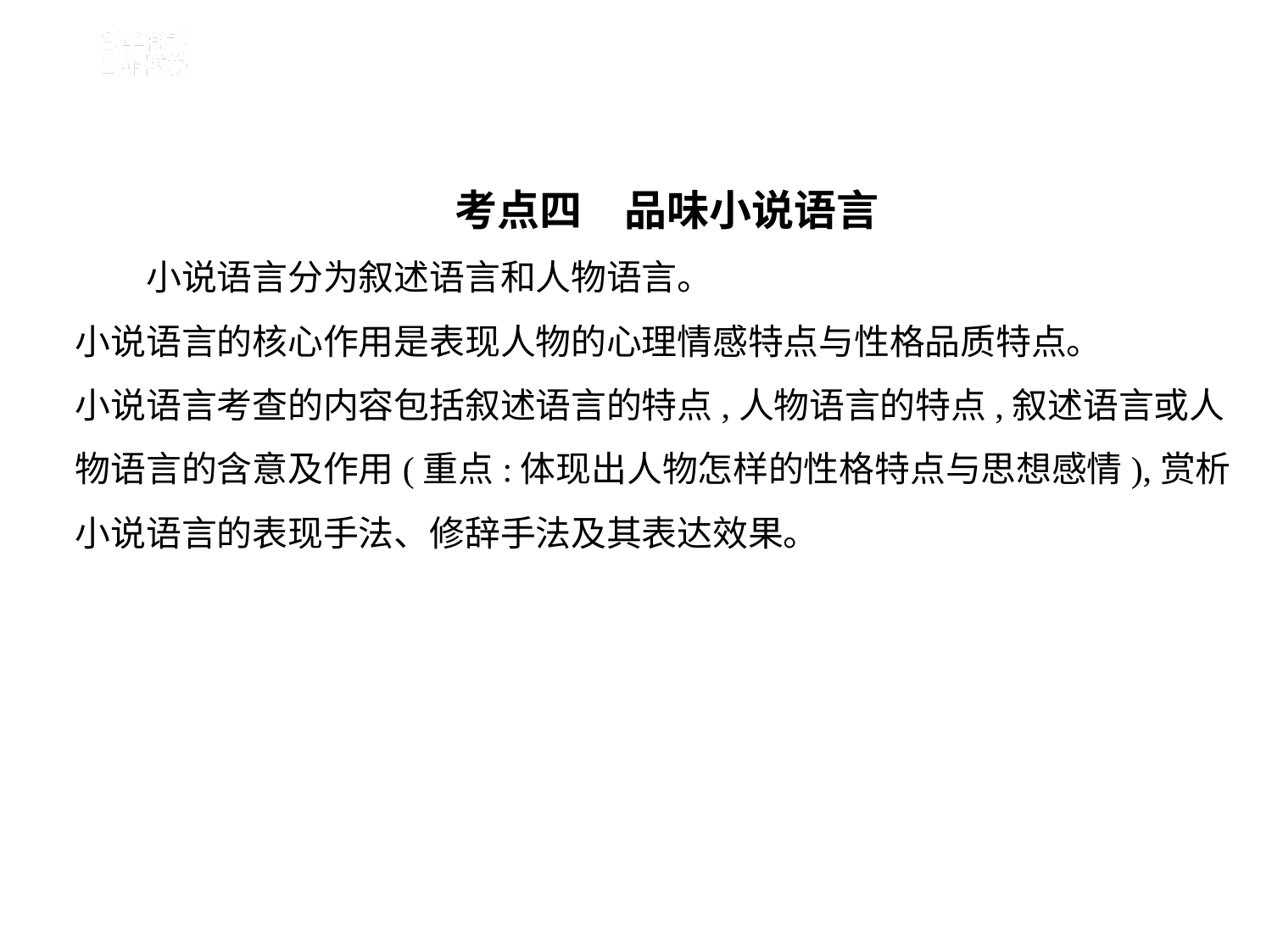

考点四　品味小说语言
　　小说语言分为叙述语言和人物语言。
小说语言的核心作用是表现人物的心理情感特点与性格品质特点。
小说语言考查的内容包括叙述语言的特点,人物语言的特点,叙述语言或人
物语言的含意及作用(重点:体现出人物怎样的性格特点与思想感情),赏析
小说语言的表现手法、修辞手法及其表达效果。